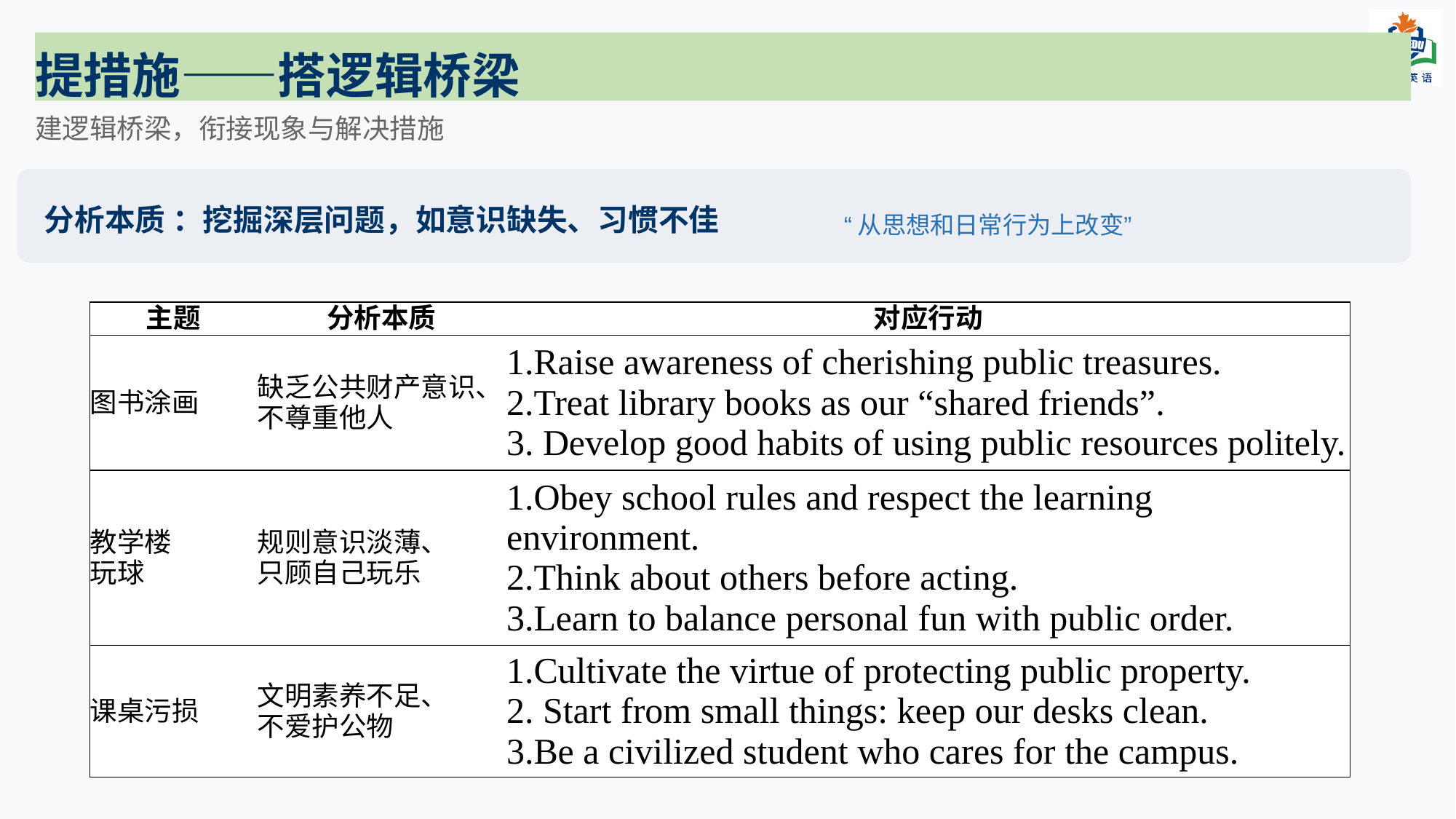

提措施——搭逻辑桥梁
建逻辑桥梁，衔接现象与解决措施

“从思想和日常行为上改变”
分析本质 ：挖掘深层问题，如意识缺失、习惯不佳
| 主题 | 分析本质 | 对应行动 |
| --- | --- | --- |
| 图书涂画 | 缺乏公共财产意识、不尊重他人 | 1.Raise awareness of cherishing public treasures. 2.Treat library books as our “shared friends”. 3. Develop good habits of using public resources politely. |
| 教学楼 玩球 | 规则意识淡薄、 只顾自己玩乐 | 1.Obey school rules and respect the learning environment. 2.Think about others before acting. 3.Learn to balance personal fun with public order. |
| 课桌污损 | 文明素养不足、 不爱护公物 | 1.Cultivate the virtue of protecting public property. 2. Start from small things: keep our desks clean. 3.Be a civilized student who cares for the campus. |